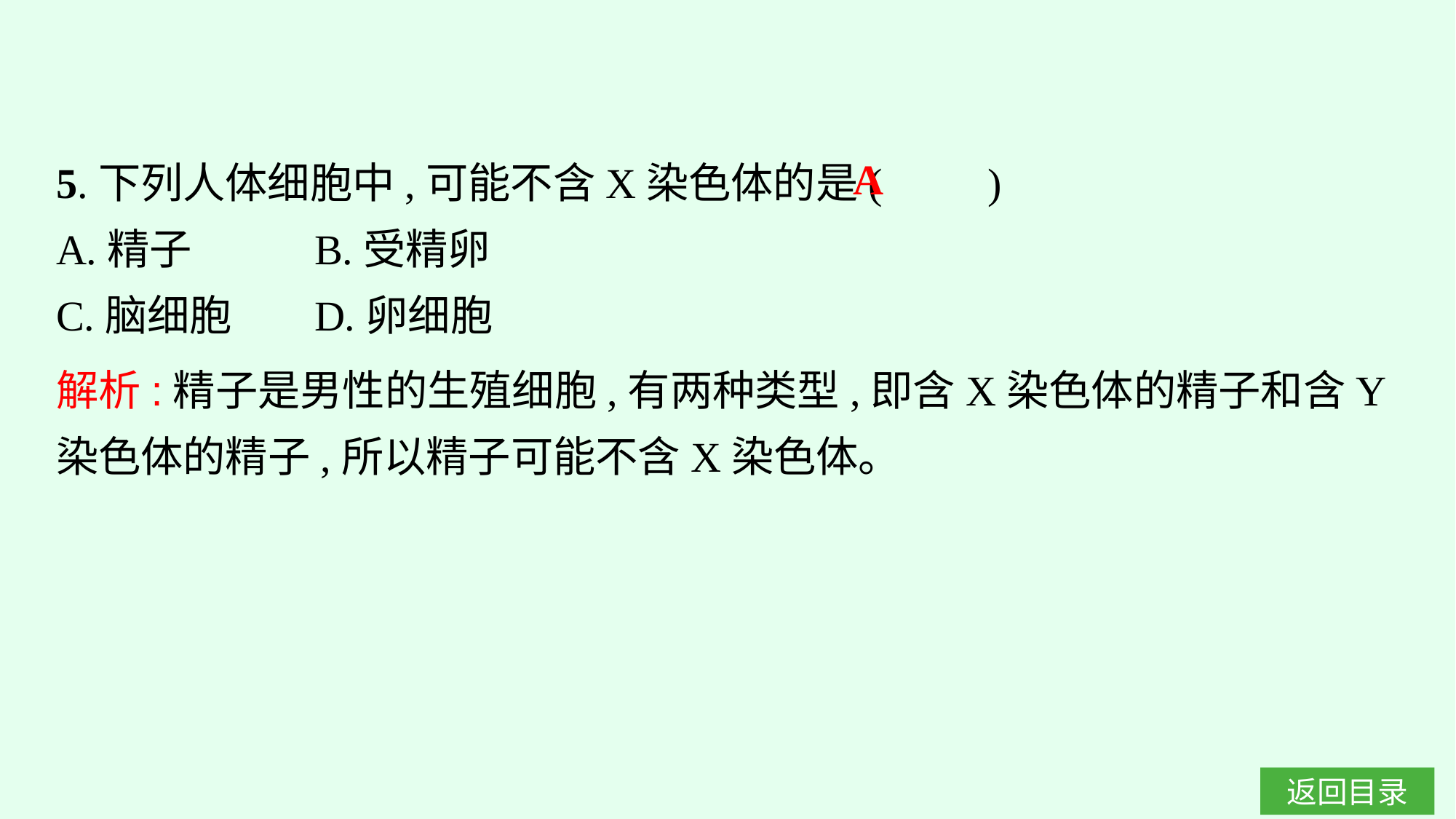

5.下列人体细胞中,可能不含X染色体的是(　　)
A.精子		B.受精卵
C.脑细胞	D.卵细胞
A
解析:精子是男性的生殖细胞,有两种类型,即含X染色体的精子和含Y染色体的精子,所以精子可能不含X染色体。